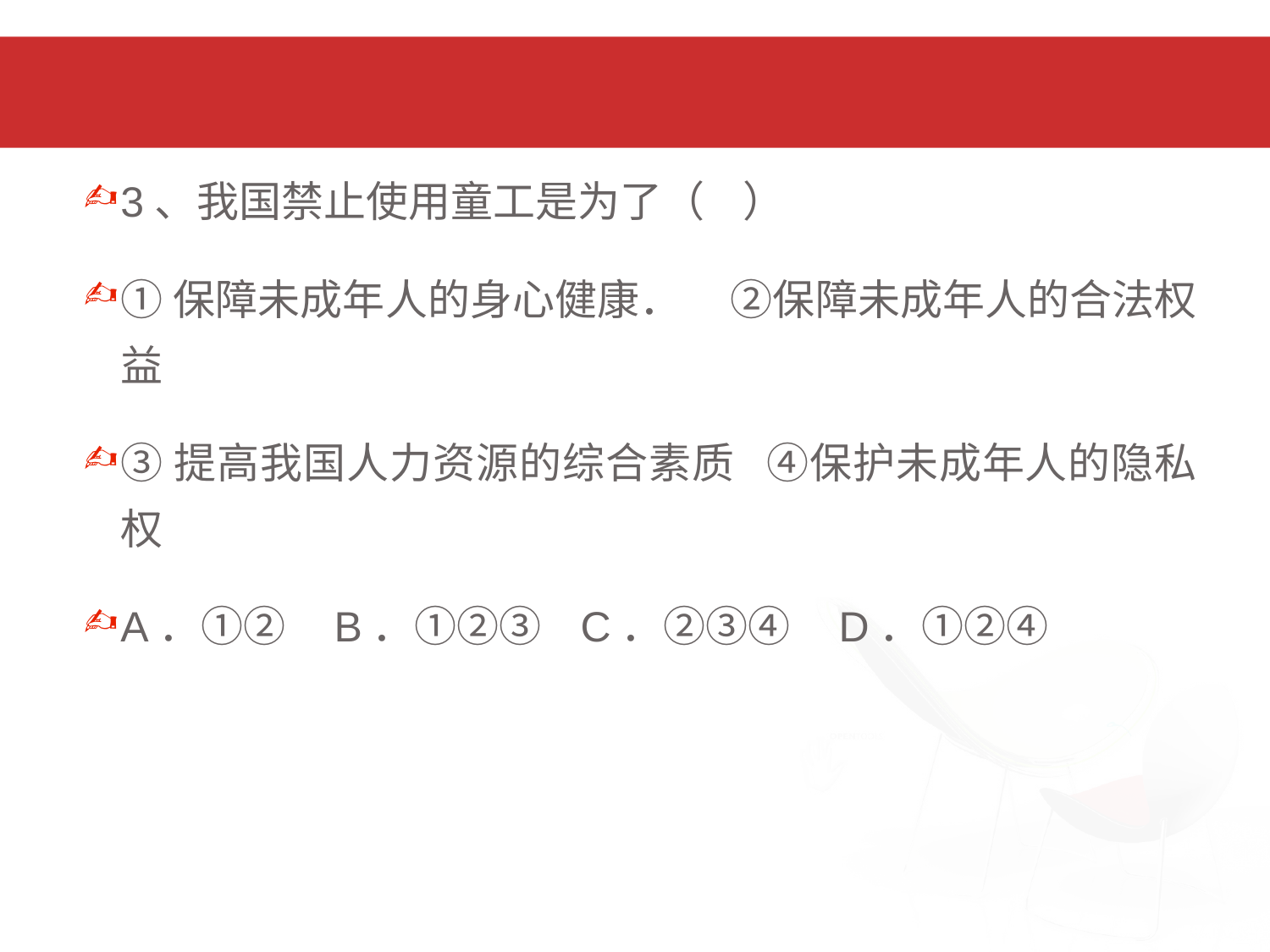

3、我国禁止使用童工是为了（    ）
①保障未成年人的身心健康．     ②保障未成年人的合法权益
③提高我国人力资源的综合素质   ④保护未成年人的隐私权
A．①②    B．①②③   C．②③④    D．①②④